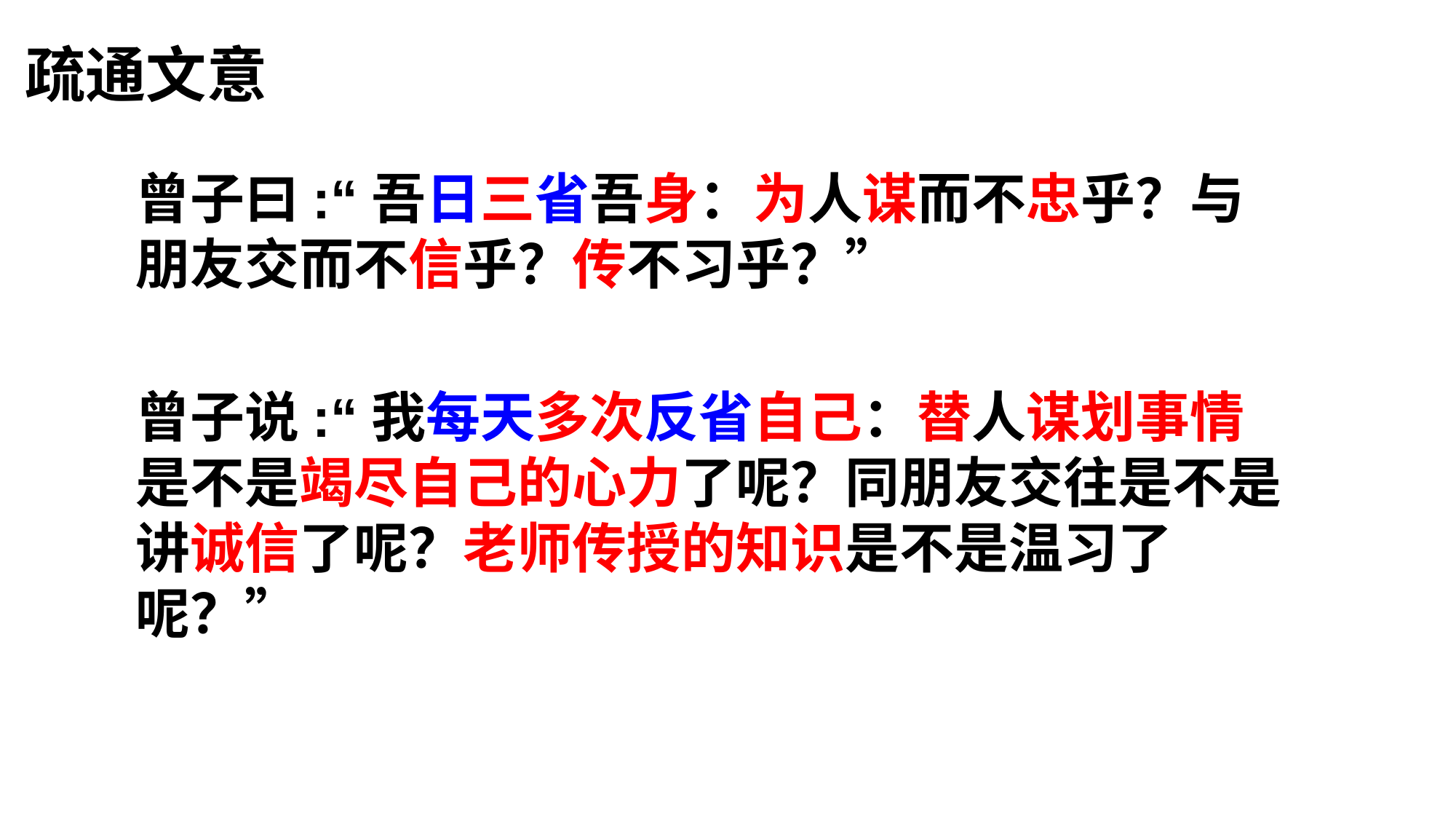

疏通文意
曾子曰:“吾日三省吾身：为人谋而不忠乎？与朋友交而不信乎？传不习乎？”

曾子说:“我每天多次反省自己：替人谋划事情是不是竭尽自己的心力了呢？同朋友交往是不是讲诚信了呢？老师传授的知识是不是温习了呢？”